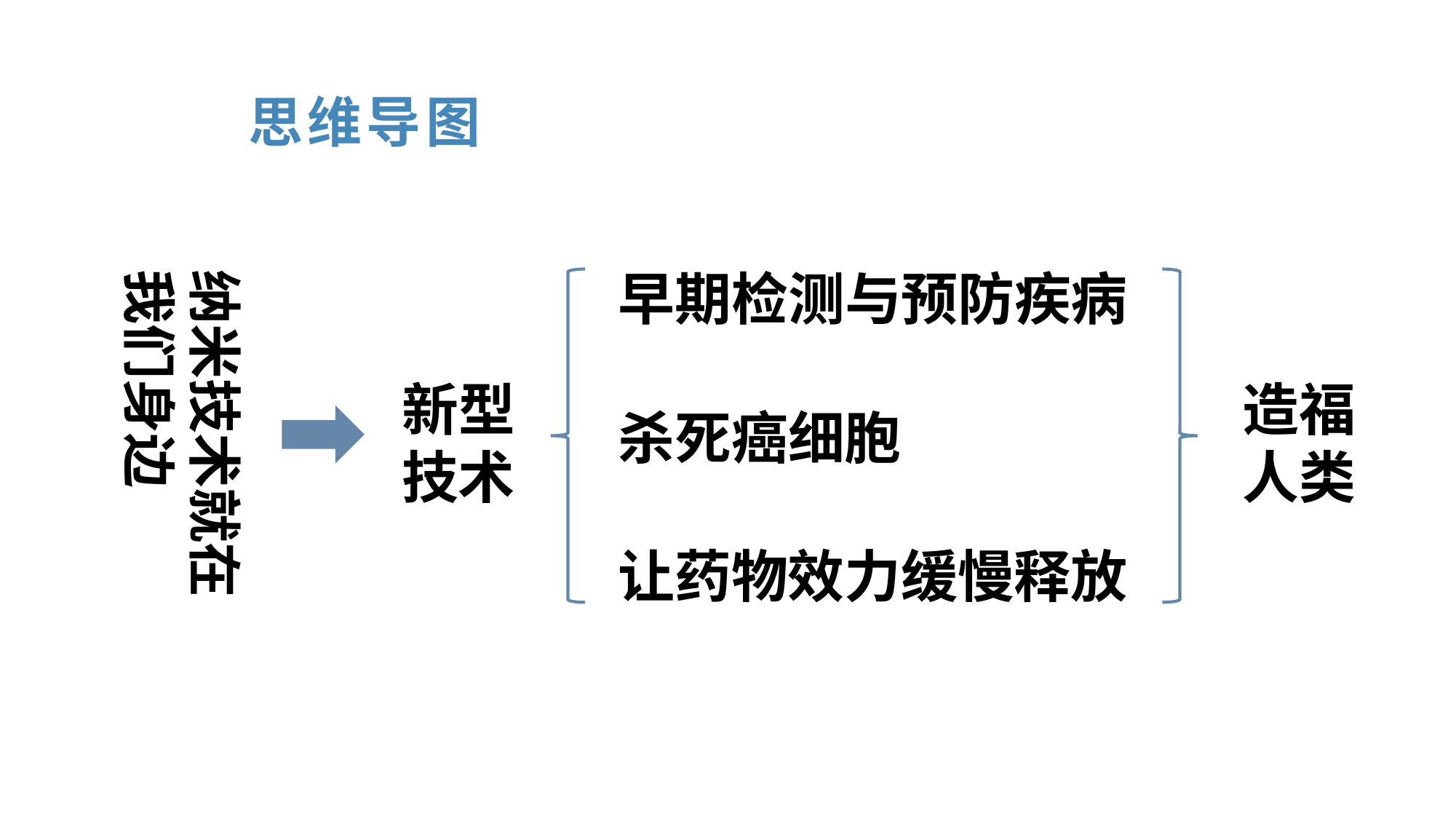

思维导图
早期检测与预防疾病
纳米技术就在
我们身边

新型
技术
造福人类

杀死癌细胞
让药物效力缓慢释放